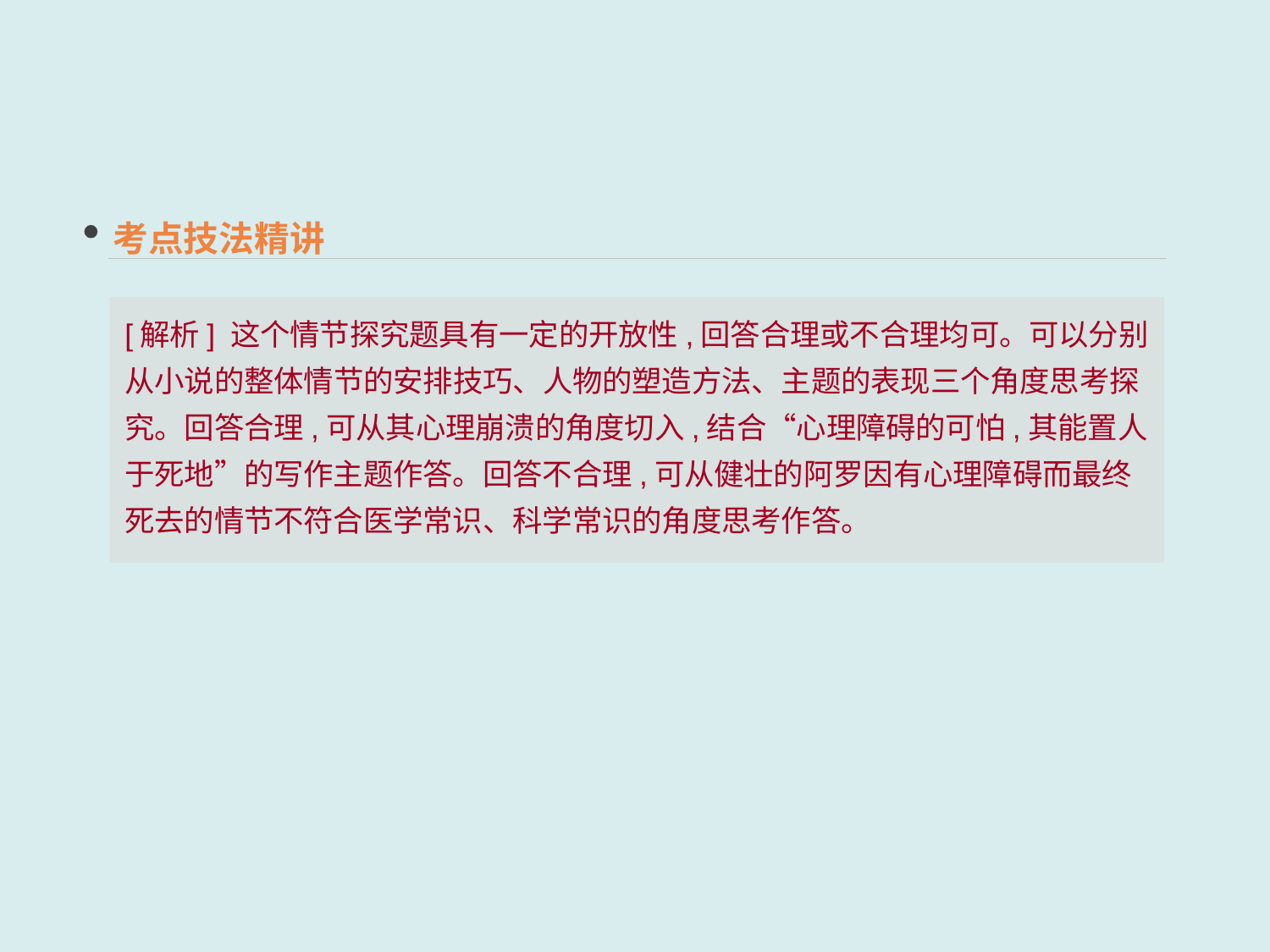

考点技法精讲

[解析] 这个情节探究题具有一定的开放性,回答合理或不合理均可。可以分别从小说的整体情节的安排技巧、人物的塑造方法、主题的表现三个角度思考探究。回答合理,可从其心理崩溃的角度切入,结合“心理障碍的可怕,其能置人于死地”的写作主题作答。回答不合理,可从健壮的阿罗因有心理障碍而最终死去的情节不符合医学常识、科学常识的角度思考作答。